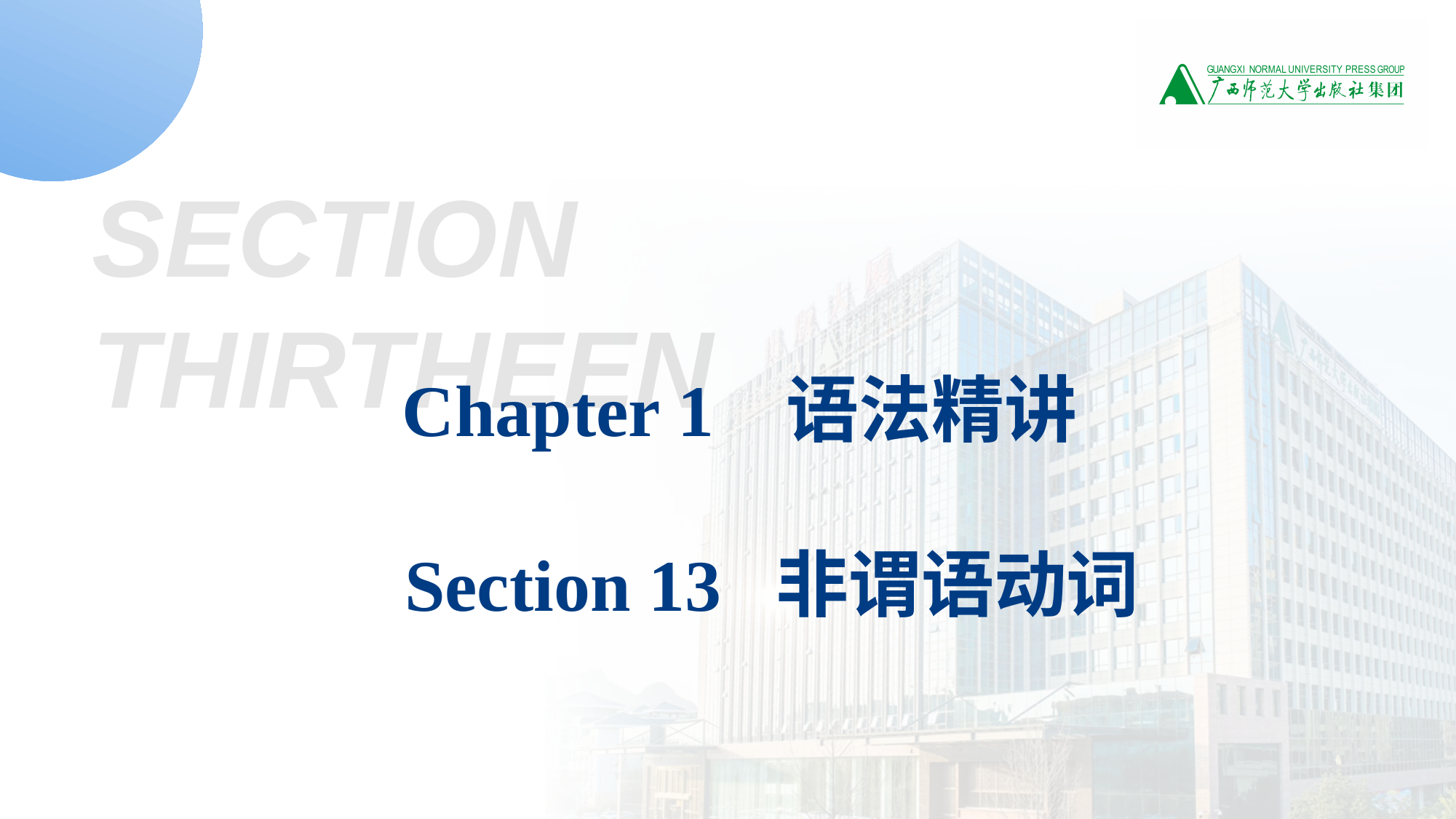

SECTION THIRTHEEN

    Chapter 1   语法精讲

   Section 13  非谓语动词